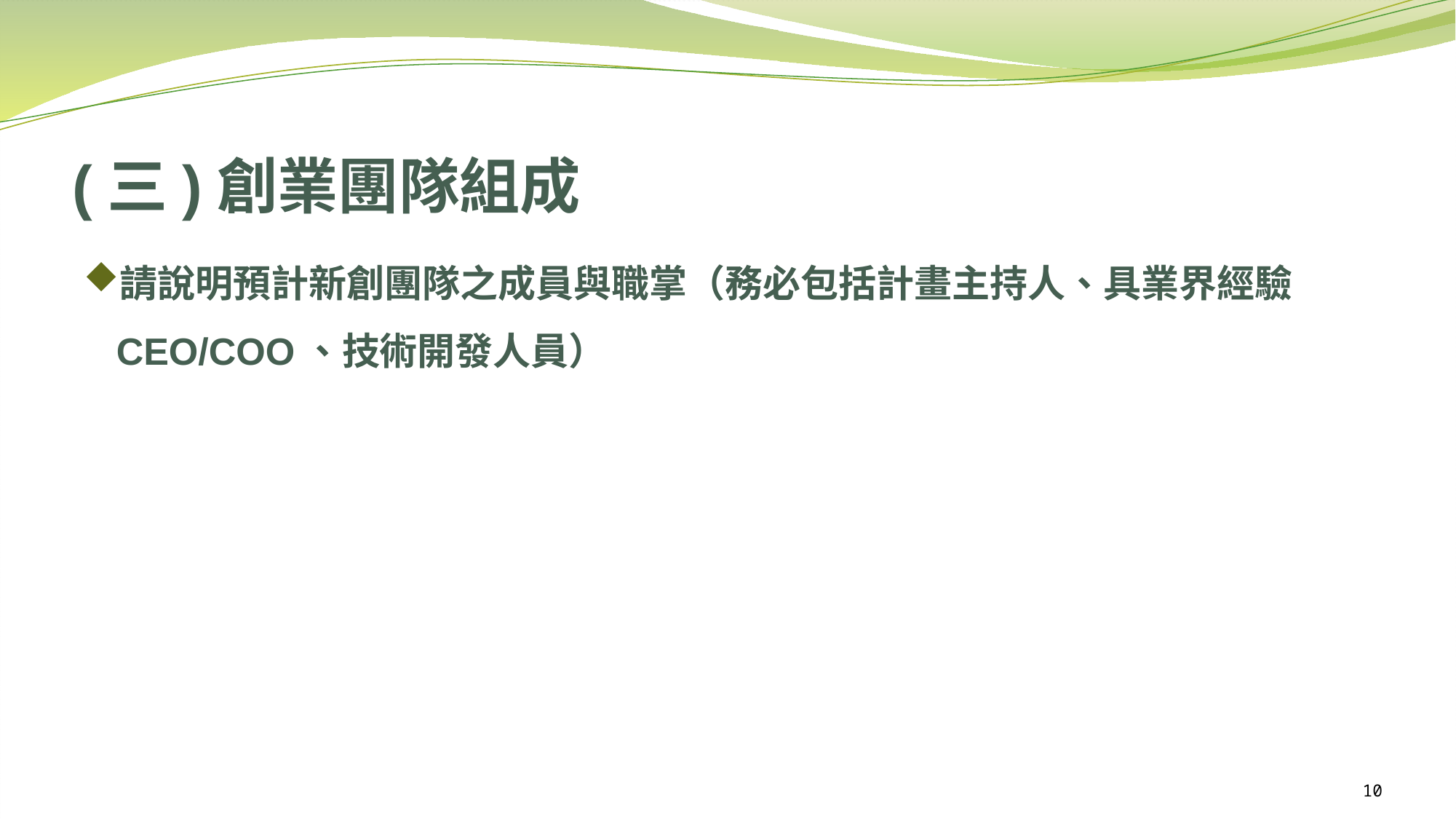

# (三)創業團隊組成
請說明預計新創團隊之成員與職掌（務必包括計畫主持人、具業界經驗CEO/COO、技術開發人員）
10